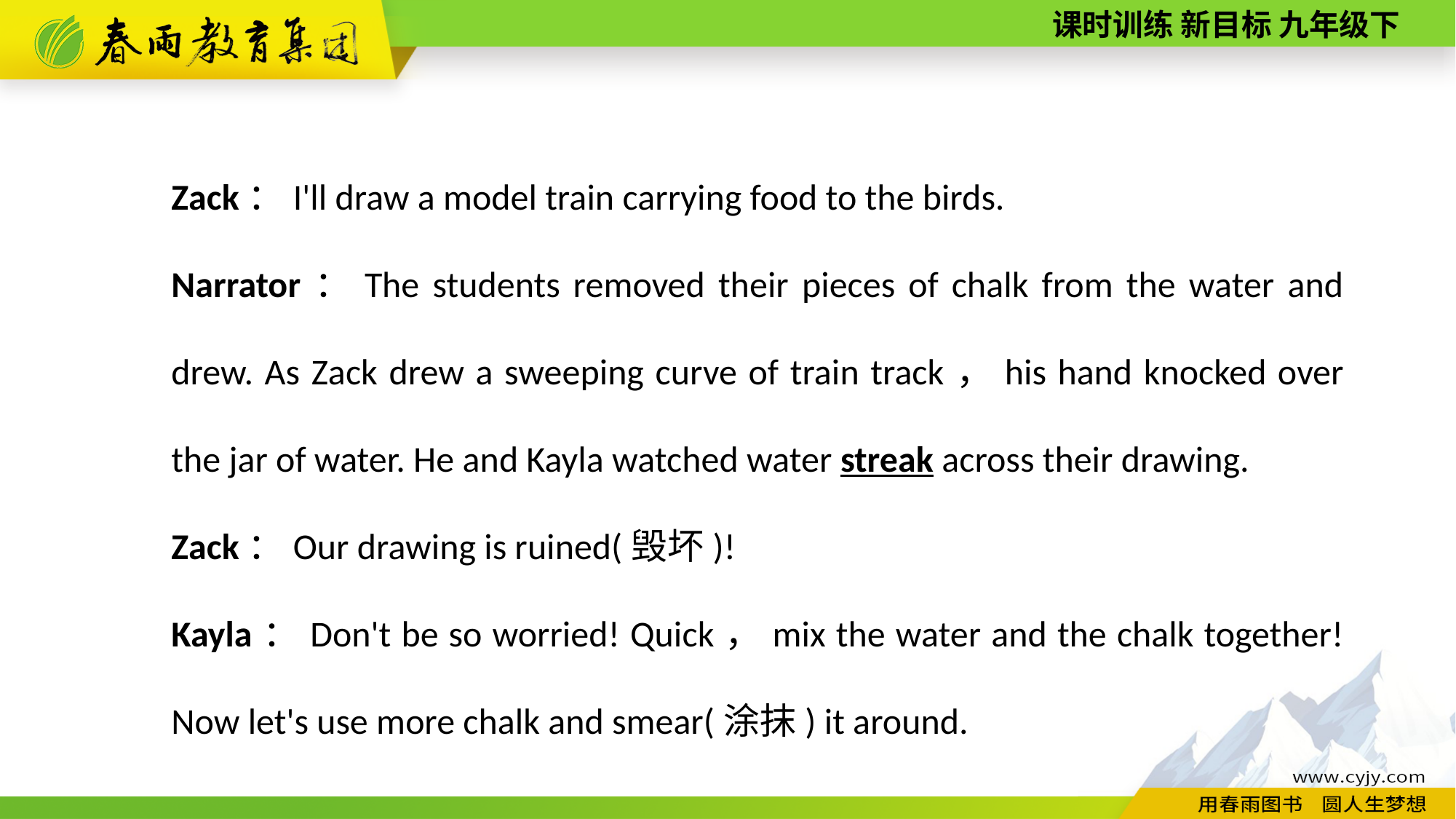

Zack：I'll draw a model train carrying food to the birds.
Narrator：The students removed their pieces of chalk from the water and drew. As Zack drew a sweeping curve of train track，his hand knocked over the jar of water. He and Kayla watched water streak across their drawing.
Zack：Our drawing is ruined(毁坏)!
Kayla：Don't be so worried! Quick，mix the water and the chalk together! Now let's use more chalk and smear(涂抹) it around.